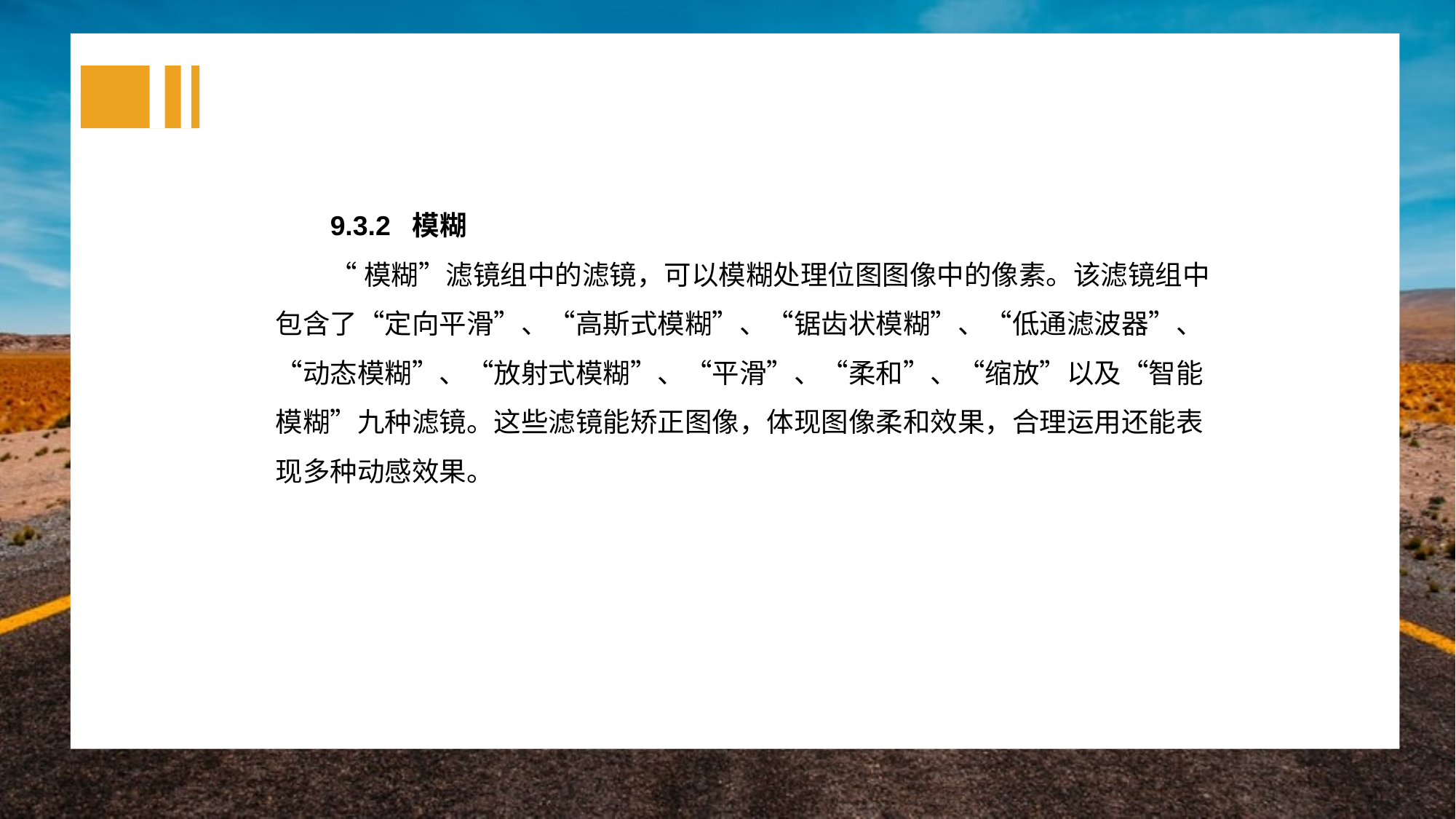

9.3.2  模糊
“模糊”滤镜组中的滤镜，可以模糊处理位图图像中的像素。该滤镜组中包含了“定向平滑”、“高斯式模糊”、“锯齿状模糊”、“低通滤波器”、“动态模糊”、“放射式模糊”、“平滑”、“柔和”、“缩放”以及“智能模糊”九种滤镜。这些滤镜能矫正图像，体现图像柔和效果，合理运用还能表现多种动感效果。